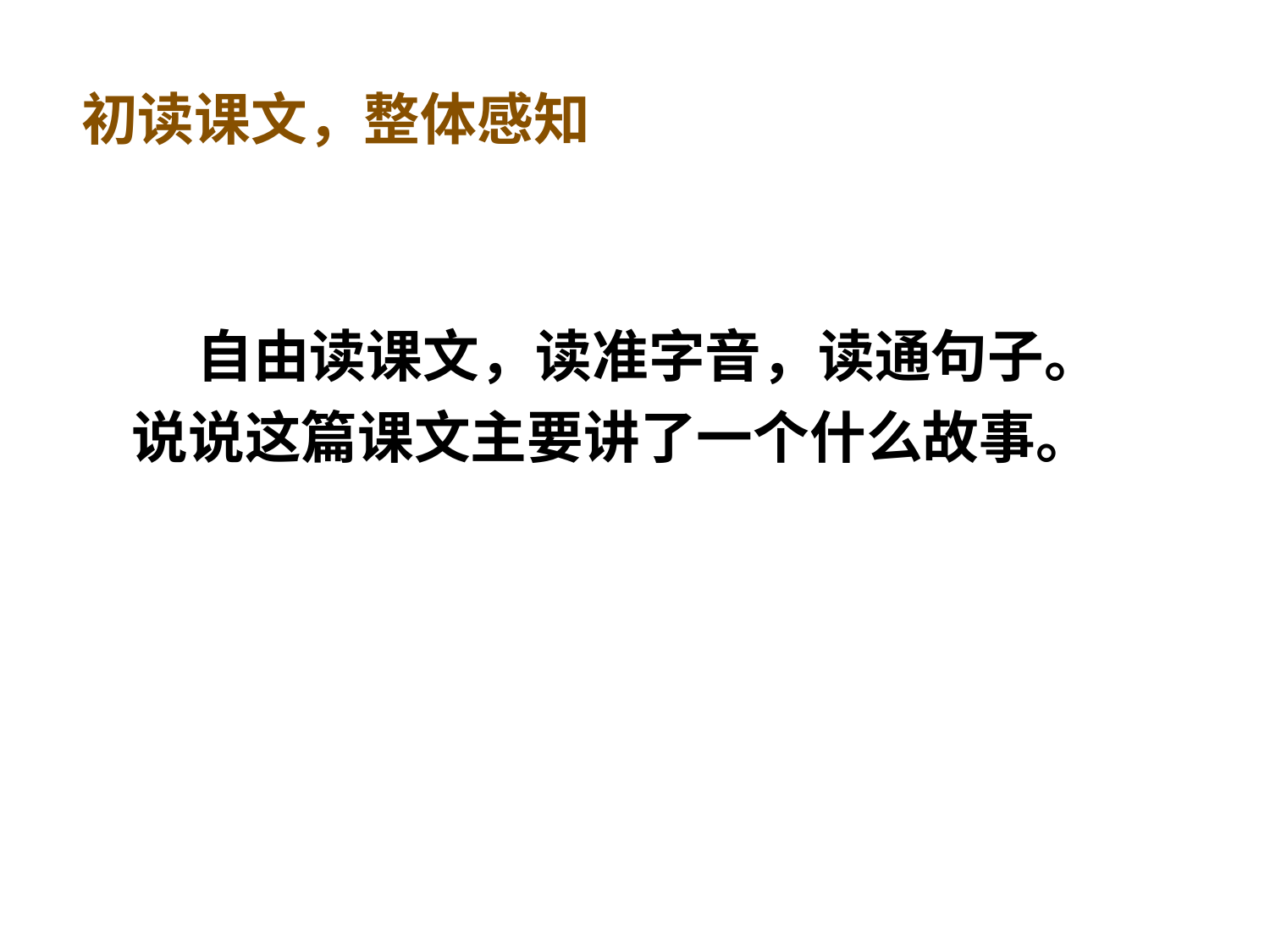

初读课文，整体感知
    自由读课文，读准字音，读通句子。说说这篇课文主要讲了一个什么故事。